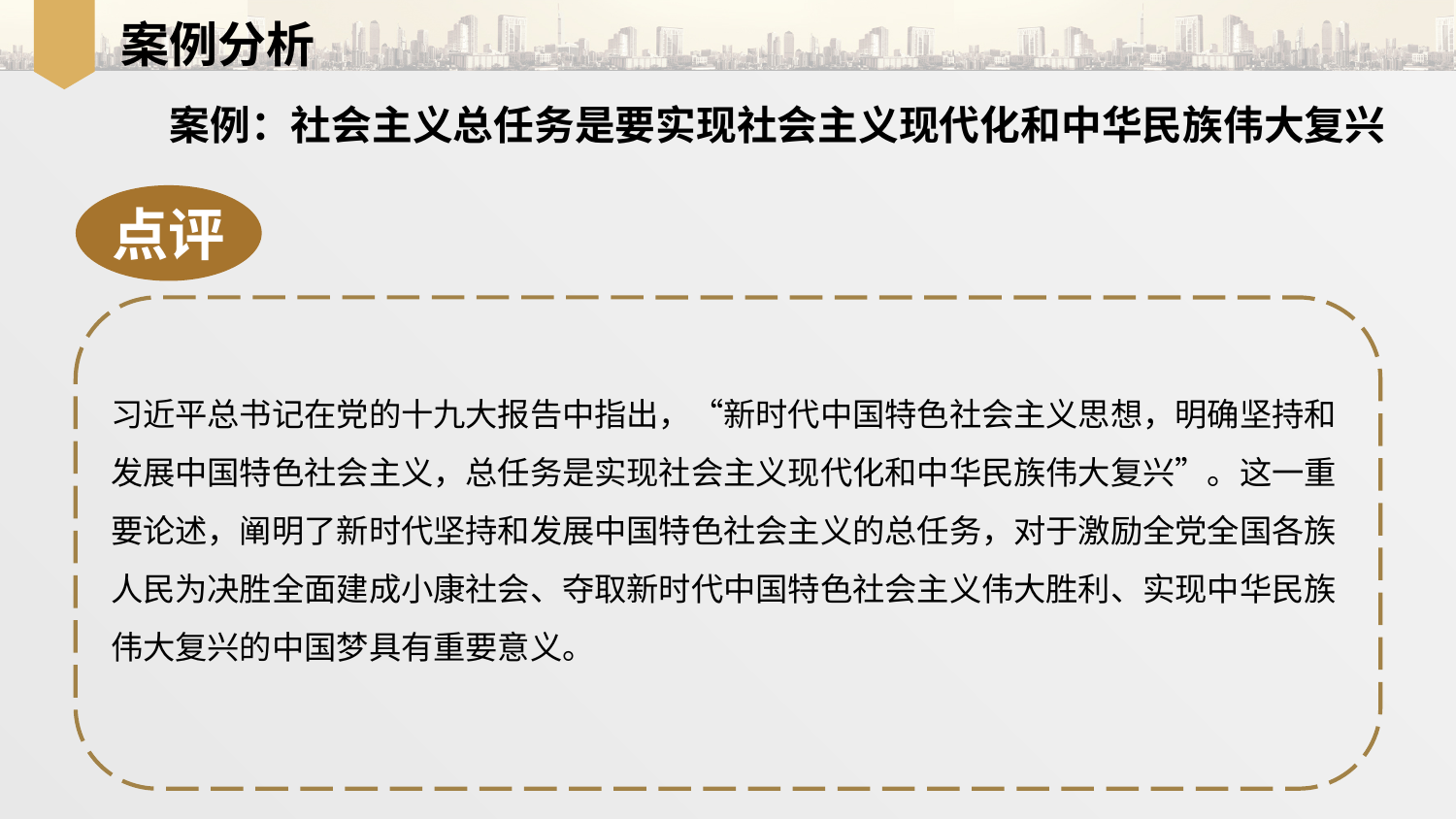

案例分析
案例：社会主义总任务是要实现社会主义现代化和中华民族伟大复兴
点评

习近平总书记在党的十九大报告中指出，“新时代中国特色社会主义思想，明确坚持和发展中国特色社会主义，总任务是实现社会主义现代化和中华民族伟大复兴”。这一重要论述，阐明了新时代坚持和发展中国特色社会主义的总任务，对于激励全党全国各族人民为决胜全面建成小康社会、夺取新时代中国特色社会主义伟大胜利、实现中华民族伟大复兴的中国梦具有重要意义。